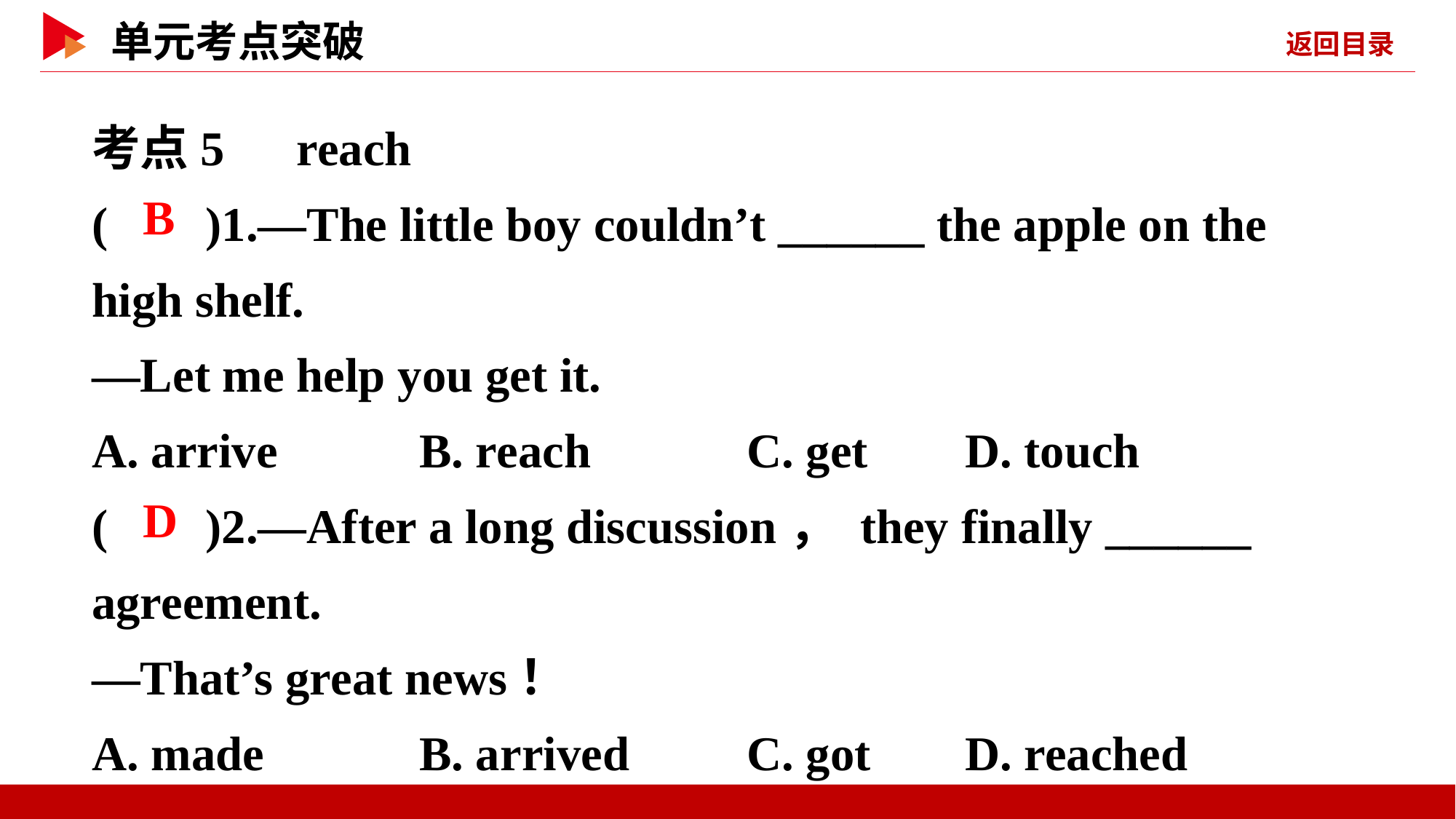

考点5　reach
(        )1.—The little boy couldn’t ______ the apple on the high shelf.
—Let me help you get it.
A. arrive		B. reach 		C. get	D. touch
(        )2.—After a long discussion， they finally ______ agreement.
—That’s great news！
A. made		B. arrived		C. got	D. reached
   B
   D